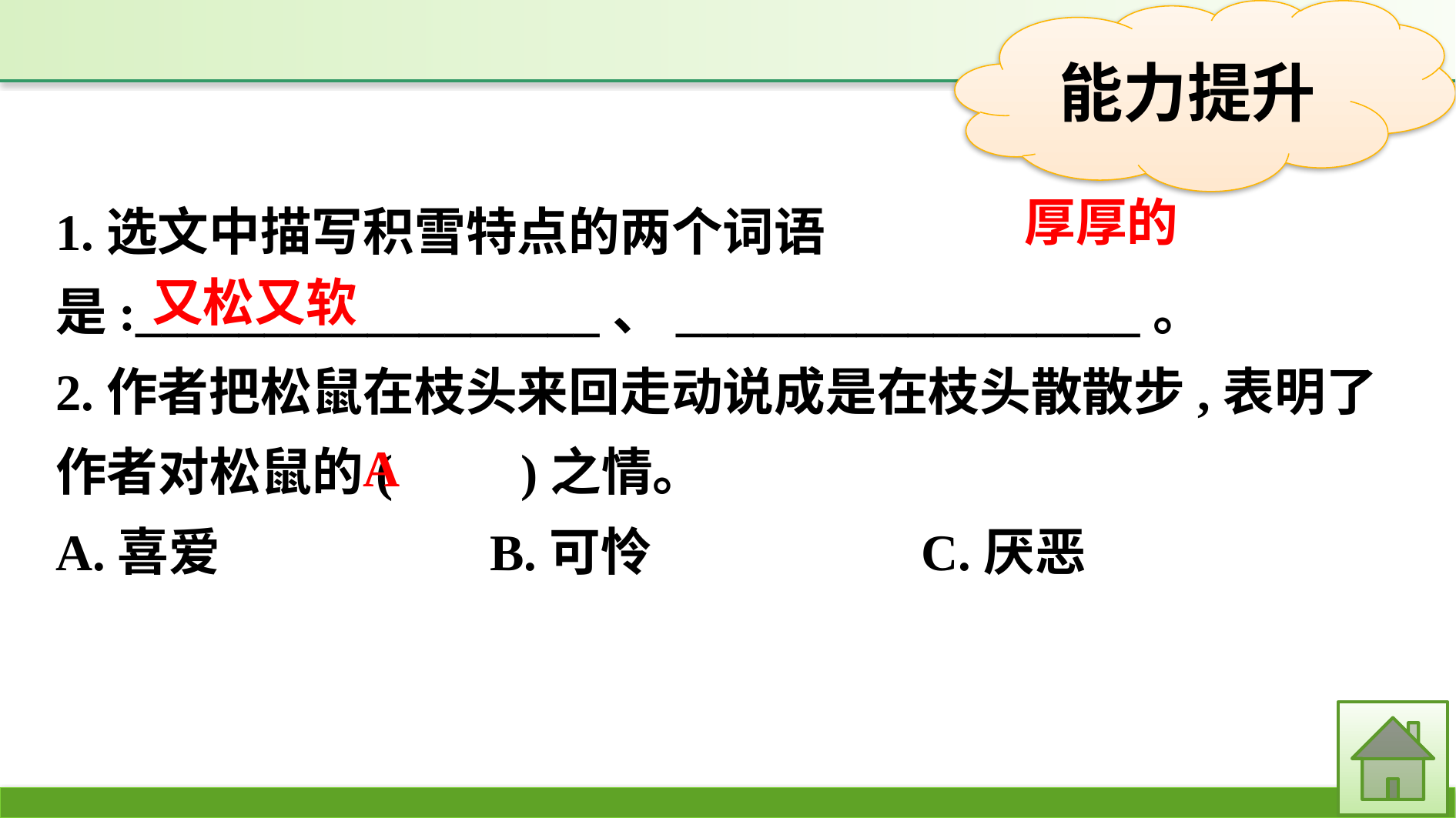

1.选文中描写积雪特点的两个词语是:__________________、__________________。
2.作者把松鼠在枝头来回走动说成是在枝头散散步,表明了作者对松鼠的(　　)之情。
A.喜爱　　　　　B.可怜　　　　　C.厌恶
厚厚的
又松又软
A